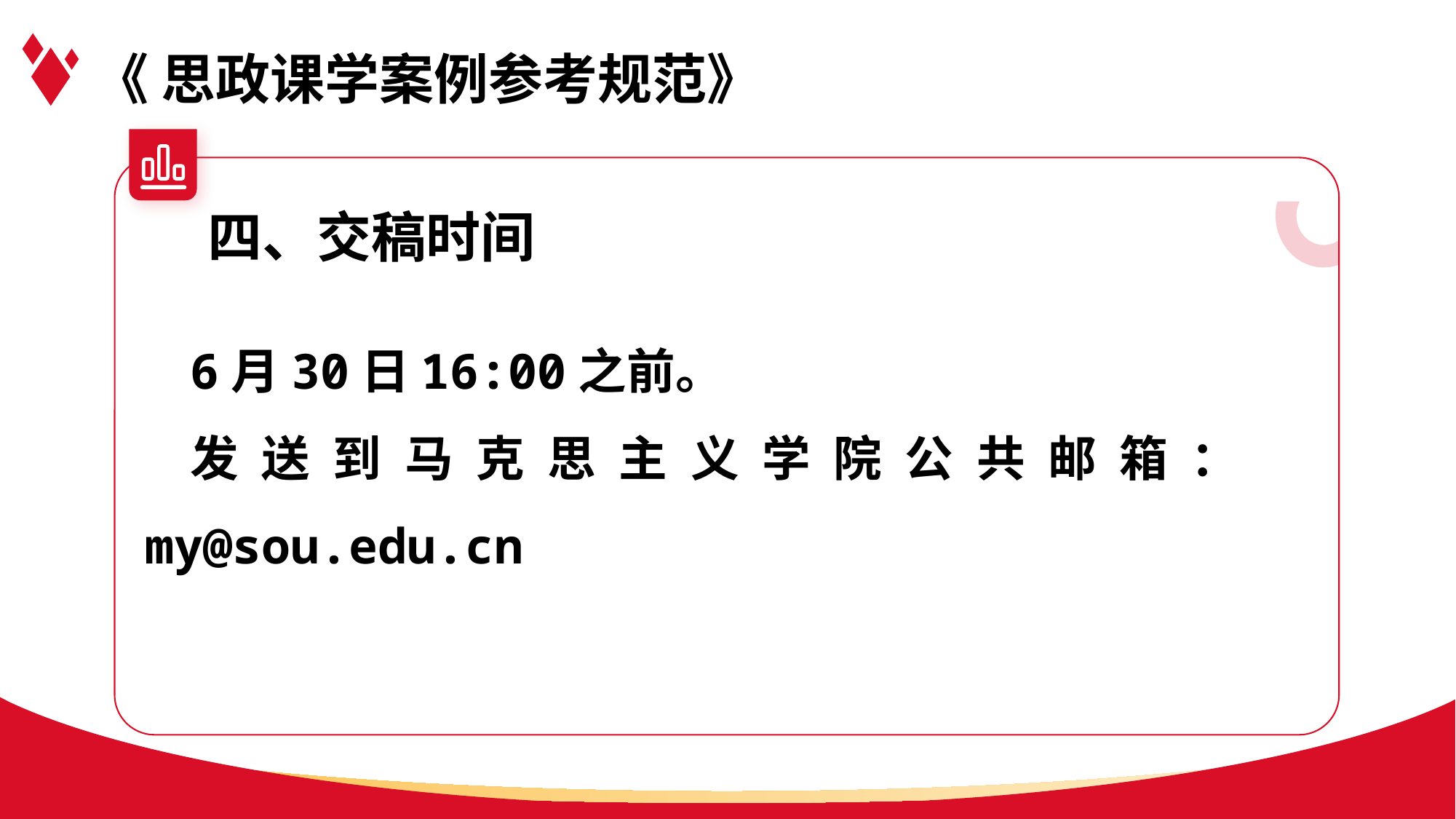

《 思政课学案例参考规范》

四、交稿时间
6月30日16:00之前。
发送到马克思主义学院公共邮箱：my@sou.edu.cn